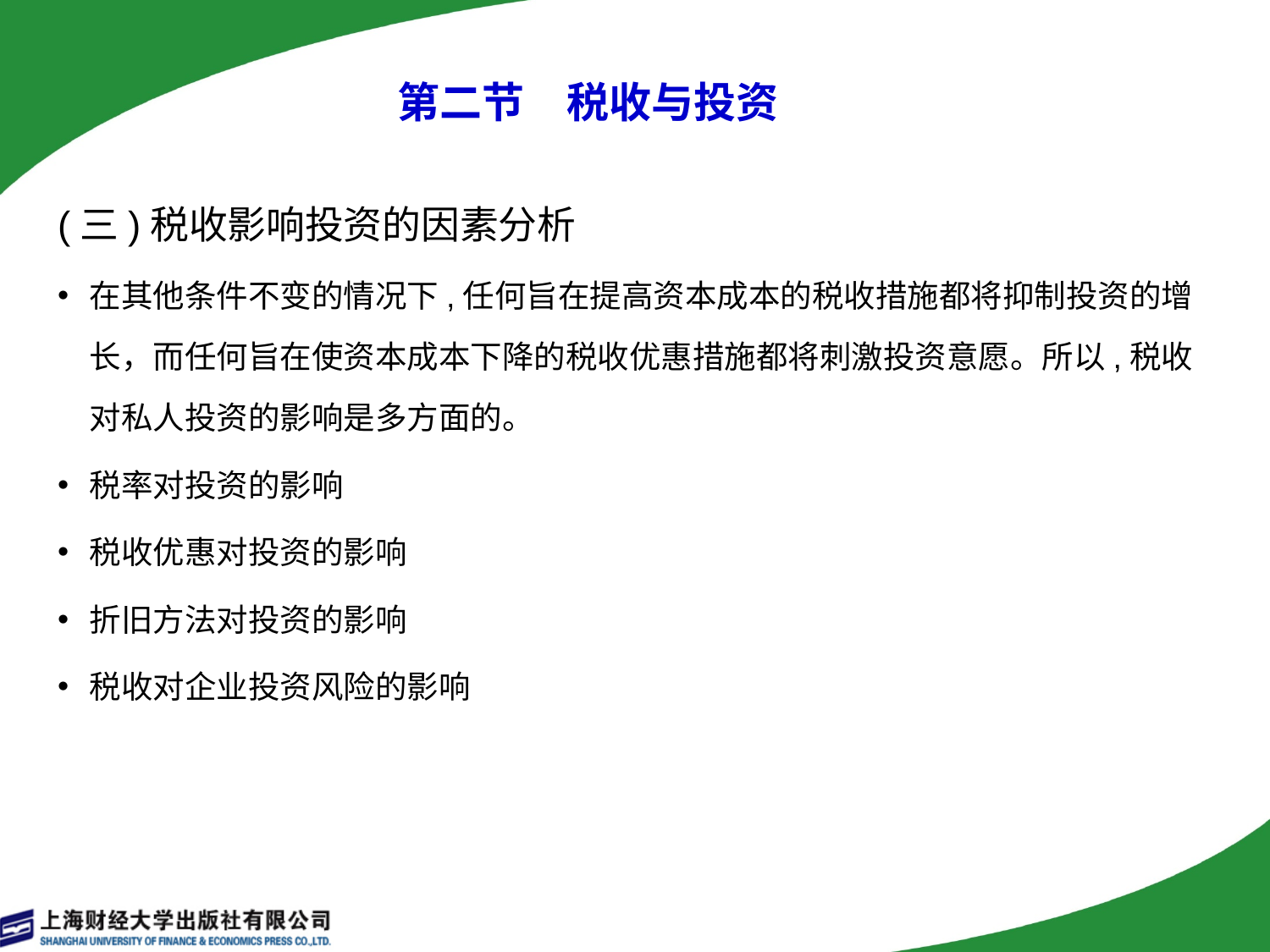

# 第二节　税收与投资
(三)税收影响投资的因素分析
在其他条件不变的情况下,任何旨在提高资本成本的税收措施都将抑制投资的增长，而任何旨在使资本成本下降的税收优惠措施都将刺激投资意愿。所以,税收对私人投资的影响是多方面的。
税率对投资的影响
税收优惠对投资的影响
折旧方法对投资的影响
税收对企业投资风险的影响